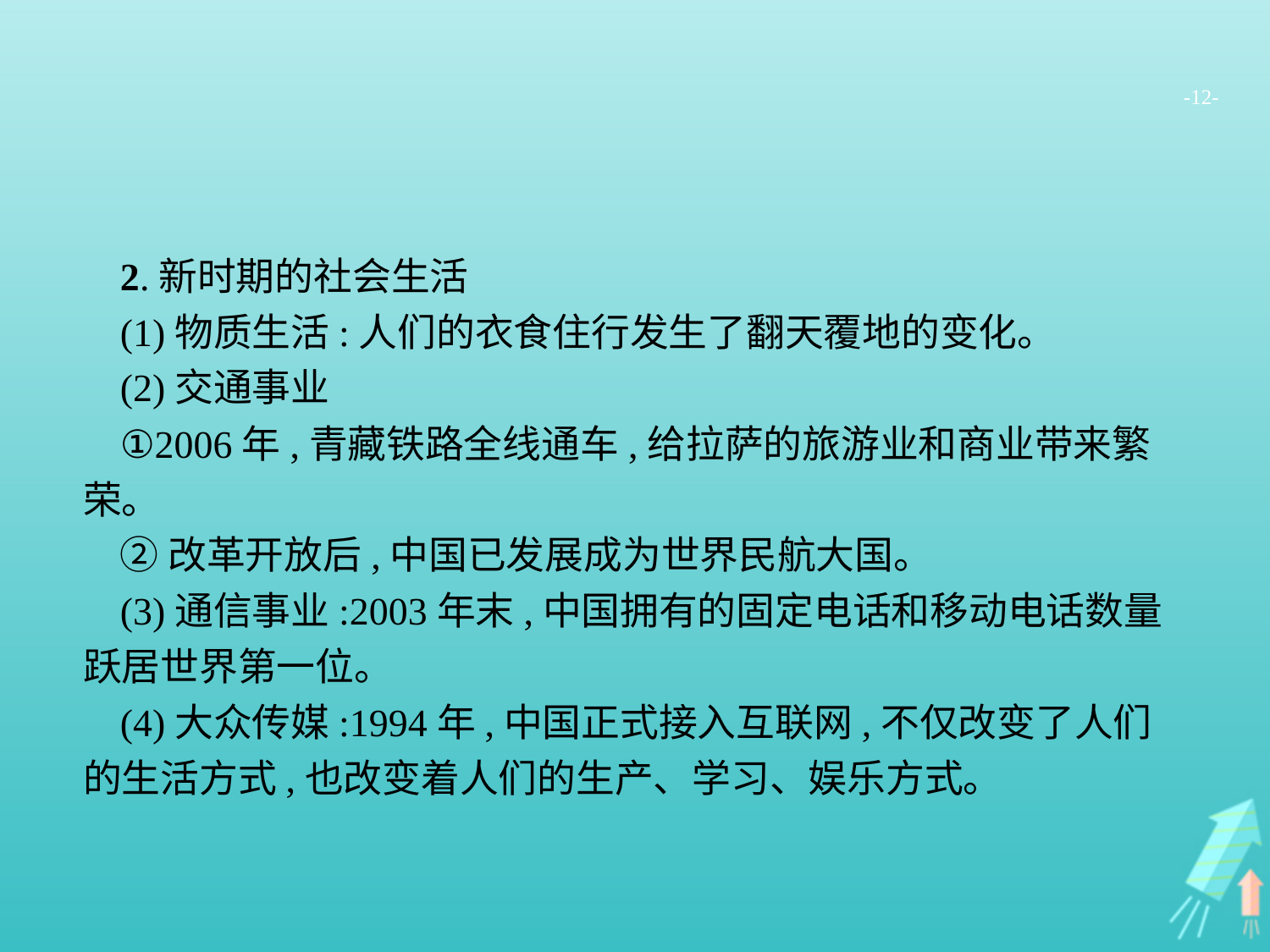

-12-
2.新时期的社会生活
(1)物质生活:人们的衣食住行发生了翻天覆地的变化。
(2)交通事业
①2006年,青藏铁路全线通车,给拉萨的旅游业和商业带来繁荣。
②改革开放后,中国已发展成为世界民航大国。
(3)通信事业:2003年末,中国拥有的固定电话和移动电话数量跃居世界第一位。
(4)大众传媒:1994年,中国正式接入互联网,不仅改变了人们的生活方式,也改变着人们的生产、学习、娱乐方式。